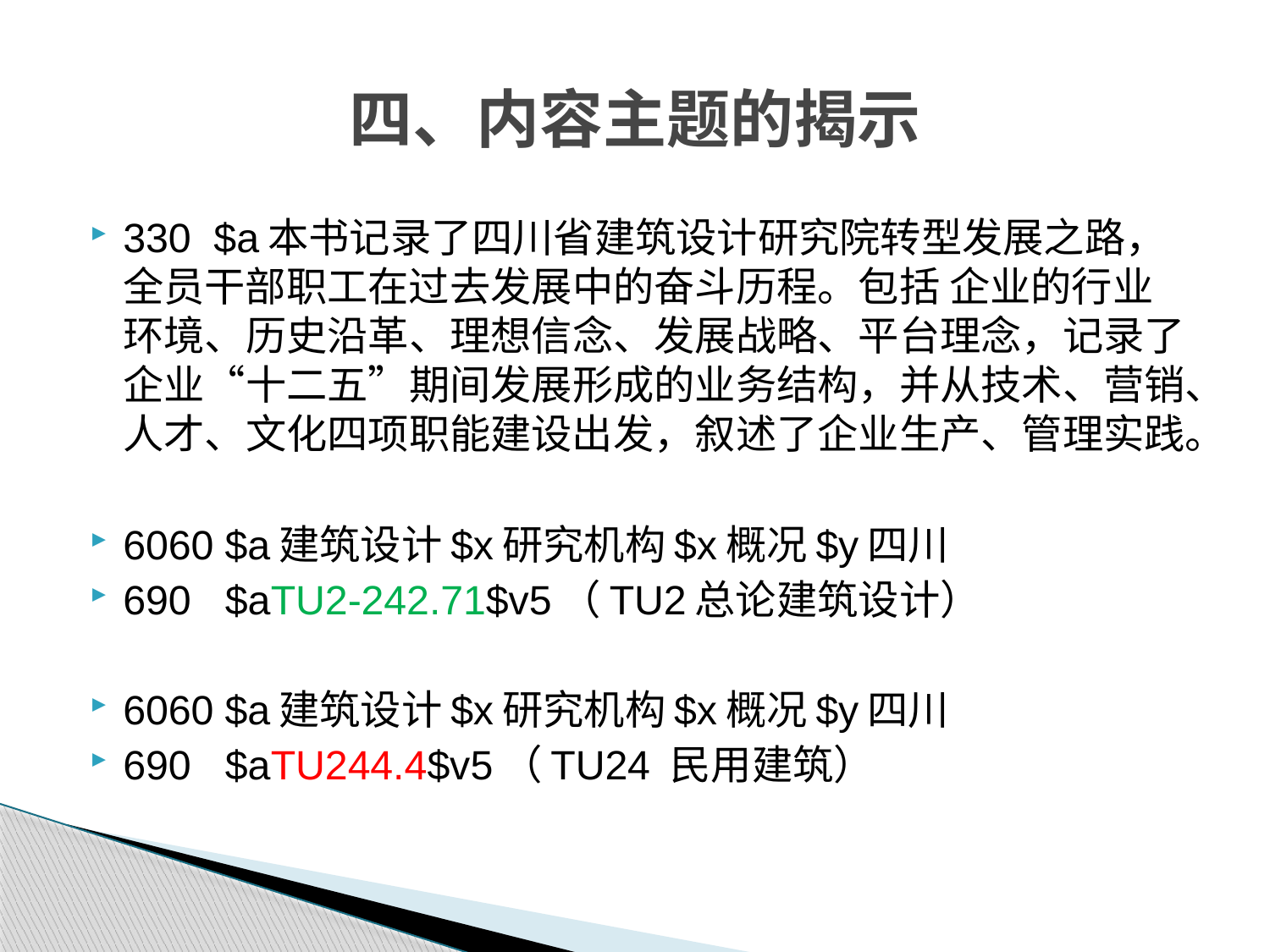

# 四、内容主题的揭示
330  $a本书记录了四川省建筑设计研究院转型发展之路，全员干部职工在过去发展中的奋斗历程。包括 企业的行业环境、历史沿革、理想信念、发展战略、平台理念，记录了企业“十二五”期间发展形成的业务结构，并从技术、营销、人才、文化四项职能建设出发，叙述了企业生产、管理实践。

6060 $a建筑设计$x研究机构$x概况$y四川
690   $aTU2-242.71$v5（TU2总论建筑设计）

6060 $a建筑设计$x研究机构$x概况$y四川
690   $aTU244.4$v5（TU24 民用建筑）